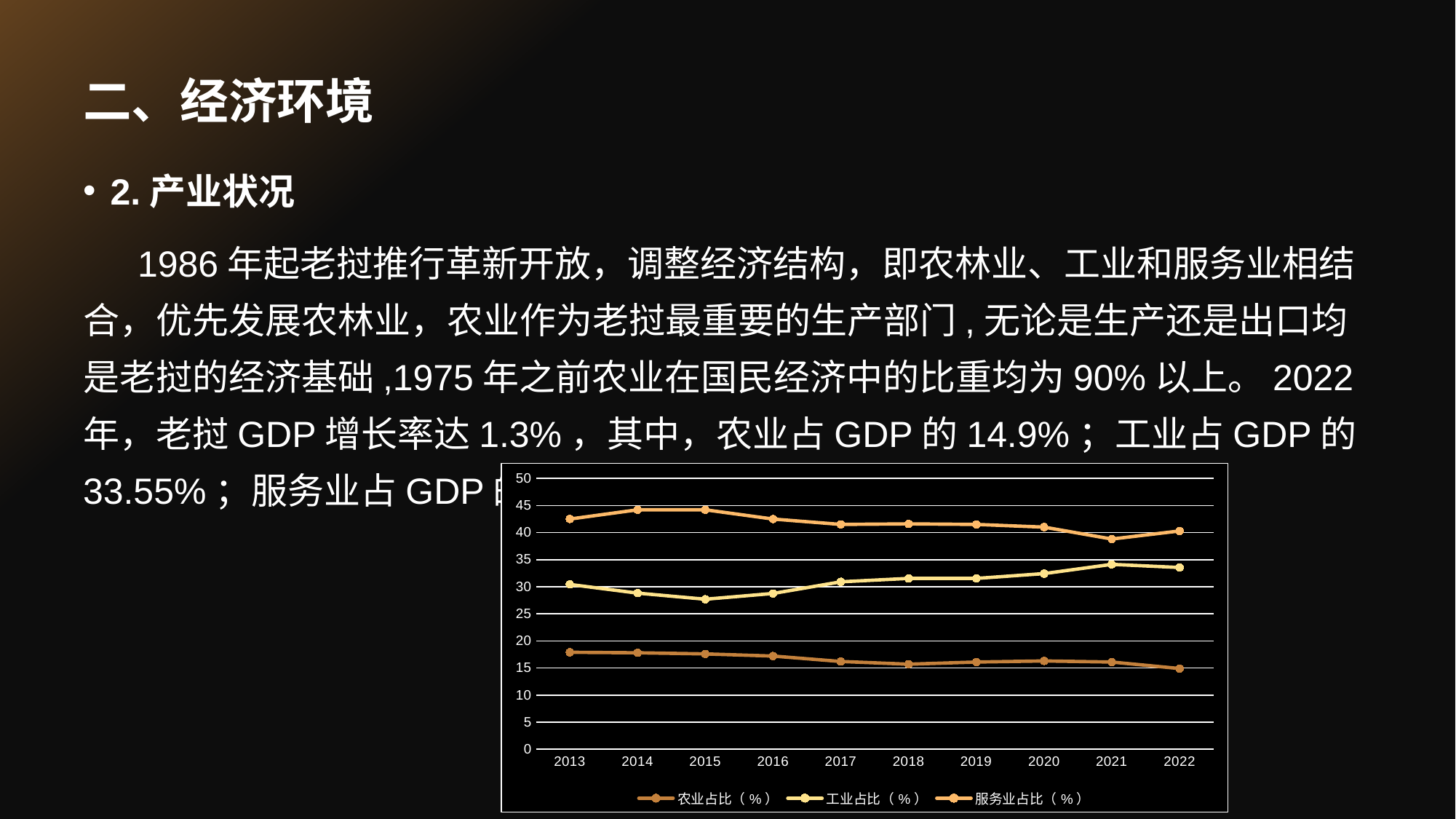

# 二、经济环境
2.产业状况
1986年起老挝推行革新开放，调整经济结构，即农林业、工业和服务业相结合，优先发展农林业，农业作为老挝最重要的生产部门,无论是生产还是出口均是老挝的经济基础,1975年之前农业在国民经济中的比重均为90%以上。2022年，老挝GDP增长率达1.3%，其中，农业占GDP的14.9%；工业占GDP的33.55%；服务业占GDP的40.3%。

### Chart

| Category | 农业占比（%） | 工业占比（%） | 服务业占比（%） |
|---|---|---|---|
| 2013 | 17.9 | 30.43 | 42.5 |
| 2014 | 17.8 | 28.82 | 44.2 |
| 2015 | 17.6 | 27.69 | 44.2 |
| 2016 | 17.2 | 28.76 | 42.5 |
| 2017 | 16.2 | 30.91 | 41.5 |
| 2018 | 15.7 | 31.53 | 41.6 |
| 2019 | 16.1 | 31.53 | 41.5 |
| 2020 | 16.3 | 32.42 | 41.0 |
| 2021 | 16.1 | 34.13 | 38.8 |
| 2022 | 14.9 | 33.55 | 40.3 |